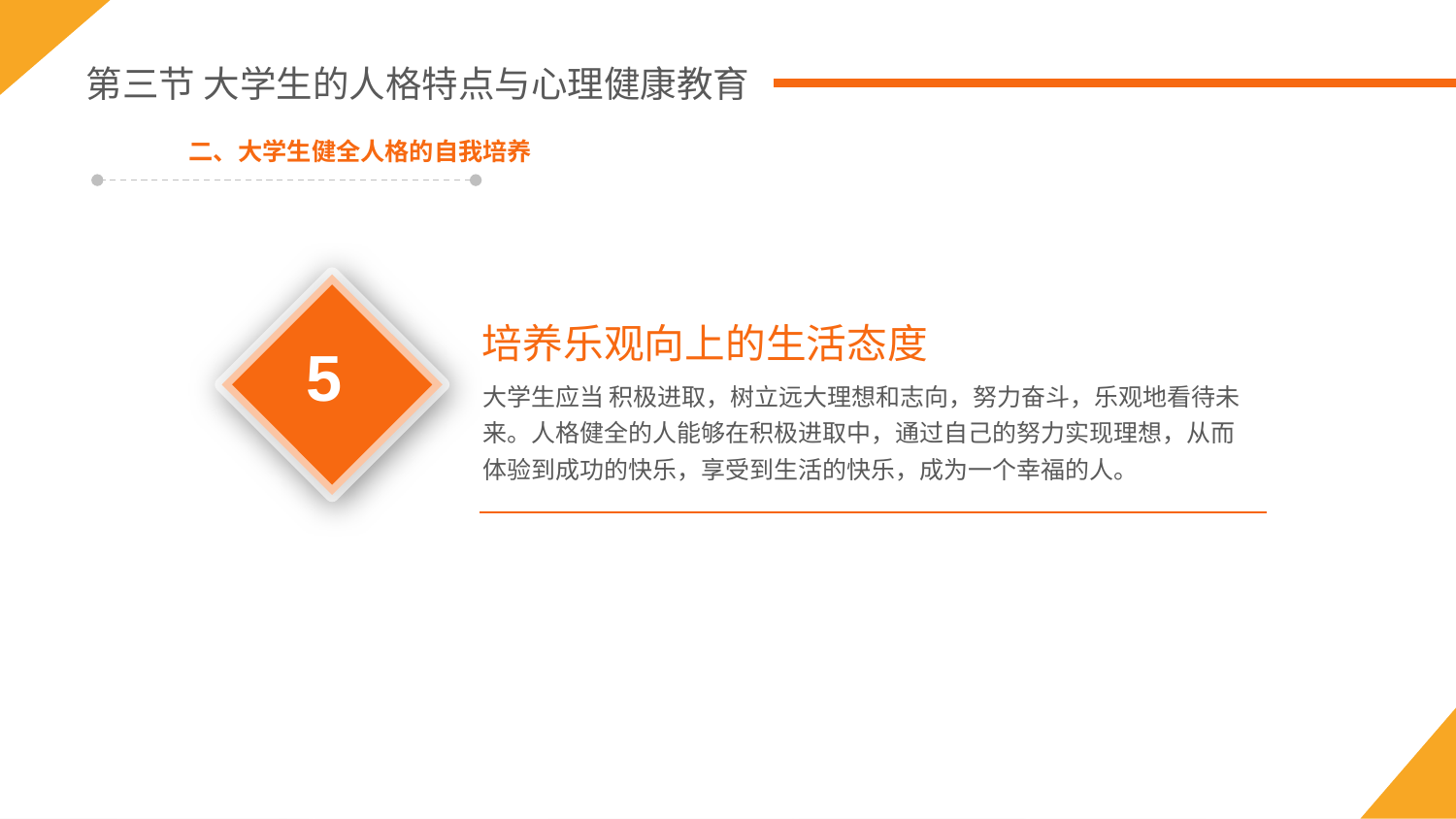

第三节 大学生的人格特点与心理健康教育
二、大学生健全人格的自我培养

5
培养乐观向上的生活态度
大学生应当 积极进取，树立远大理想和志向，努力奋斗，乐观地看待未来。人格健全的人能够在积极进取中，通过自己的努力实现理想，从而体验到成功的快乐，享受到生活的快乐，成为一个幸福的人。
4